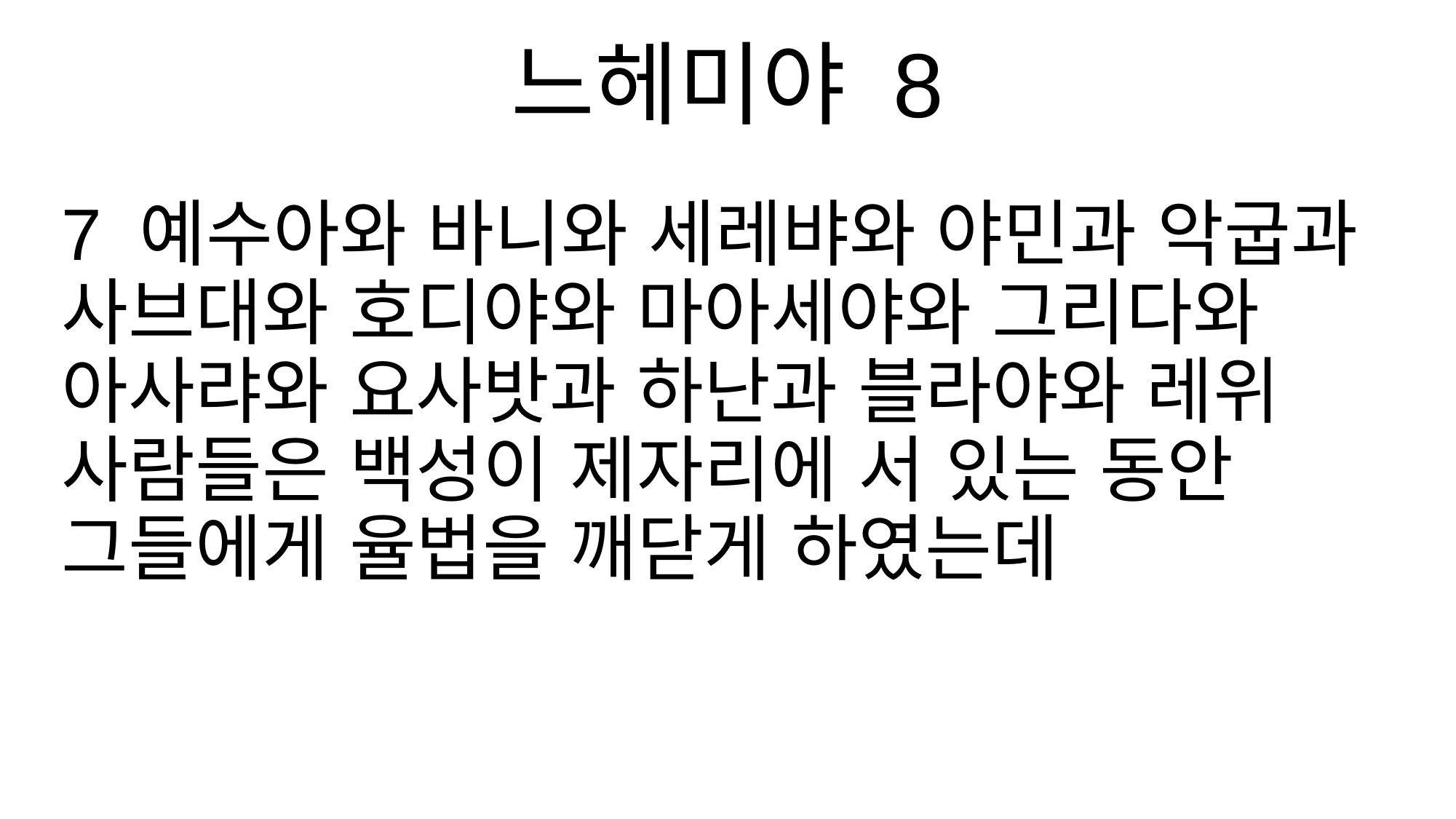

느헤미야 8
7 예수아와 바니와 세레뱌와 야민과 악굽과 사브대와 호디야와 마아세야와 그리다와 아사랴와 요사밧과 하난과 블라야와 레위 사람들은 백성이 제자리에 서 있는 동안 그들에게 율법을 깨닫게 하였는데